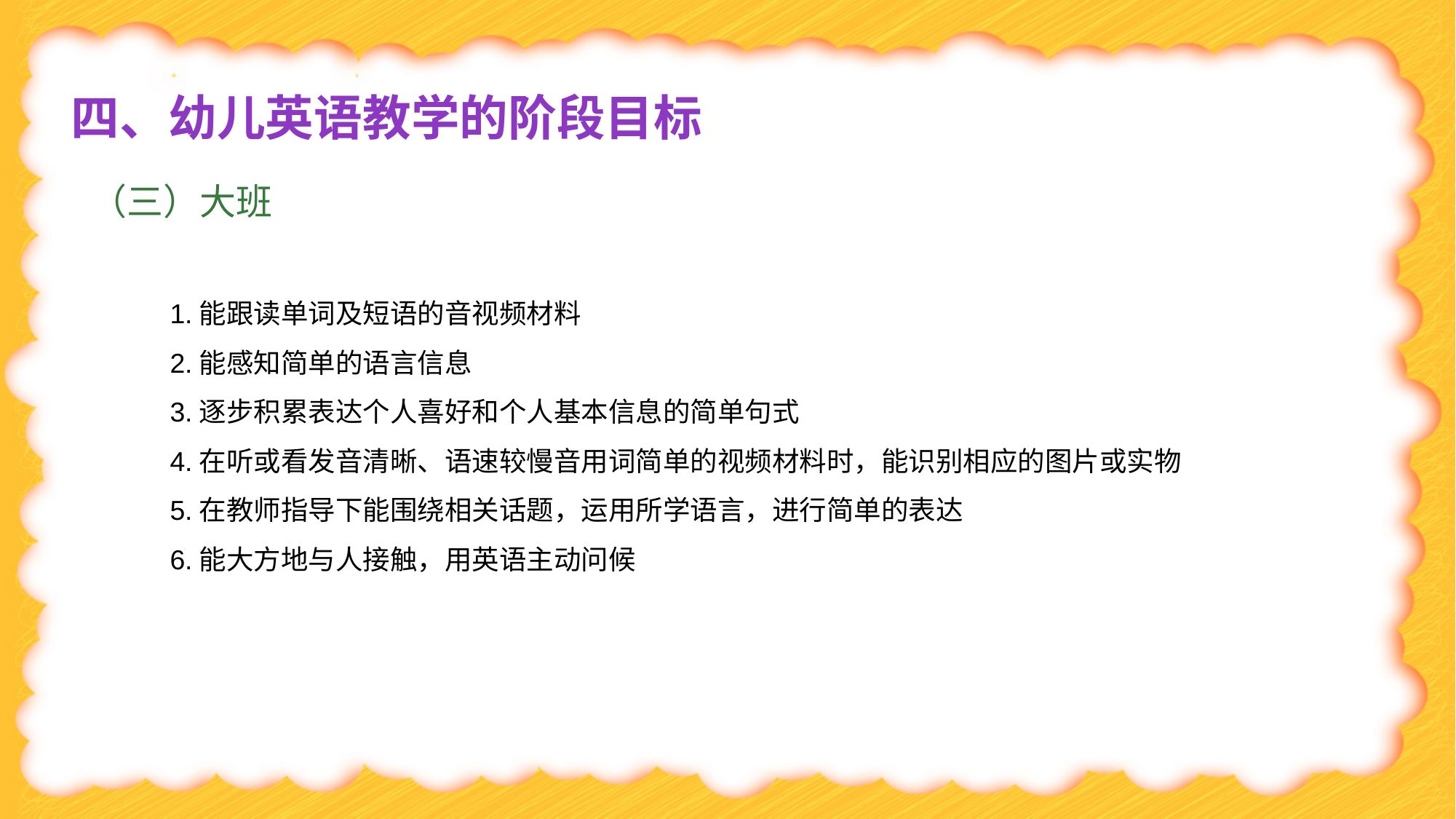

四、幼儿英语教学的阶段目标
（三）大班
1.能跟读单词及短语的音视频材料
2.能感知简单的语言信息
3.逐步积累表达个人喜好和个人基本信息的简单句式
4.在听或看发音清晰、语速较慢音用词简单的视频材料时，能识别相应的图片或实物
5.在教师指导下能围绕相关话题，运用所学语言，进行简单的表达
6.能大方地与人接触，用英语主动问候